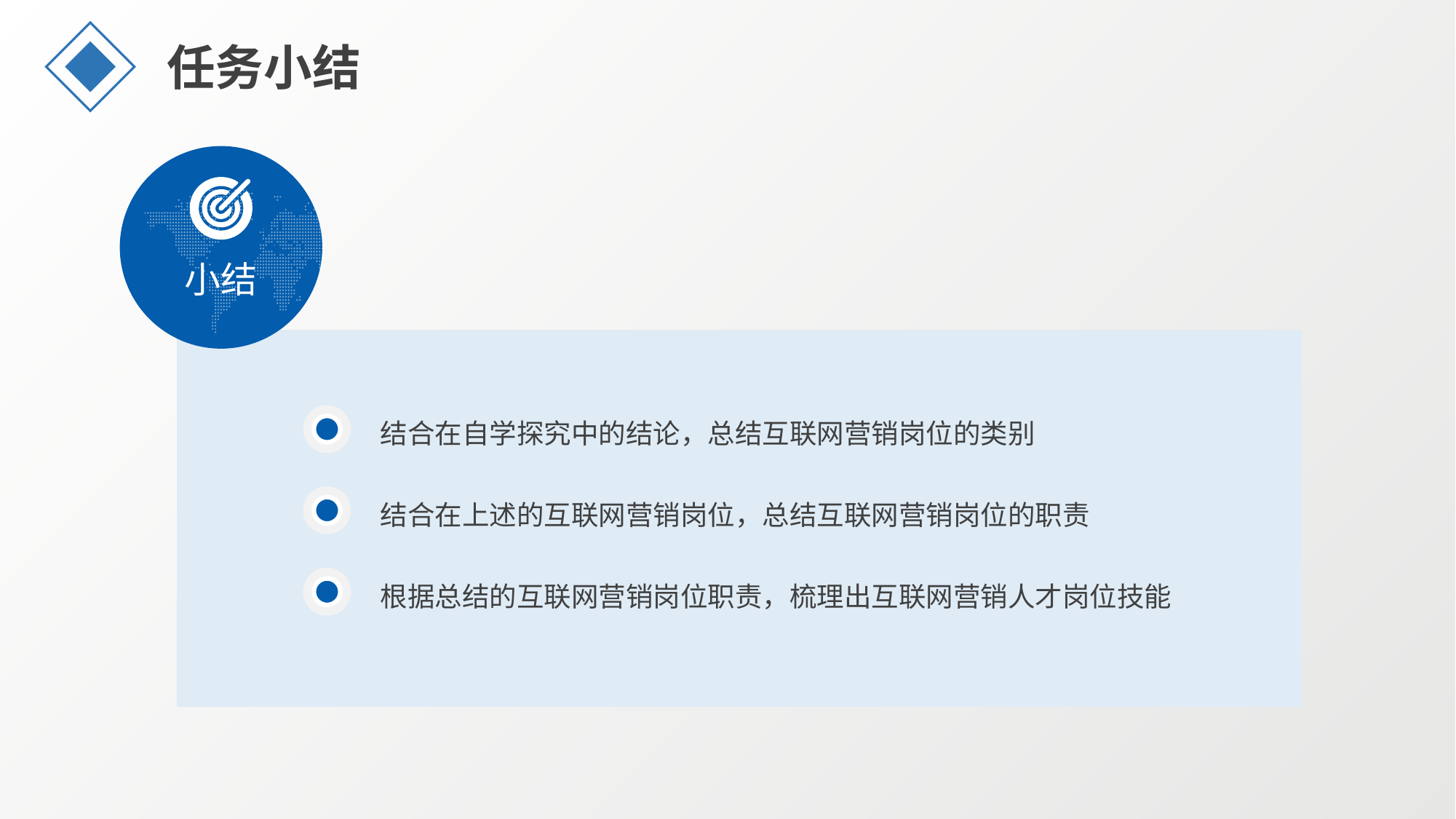

任务小结

小结

结合在自学探究中的结论，总结互联网营销岗位的类别

结合在上述的互联网营销岗位，总结互联网营销岗位的职责

根据总结的互联网营销岗位职责，梳理出互联网营销人才岗位技能